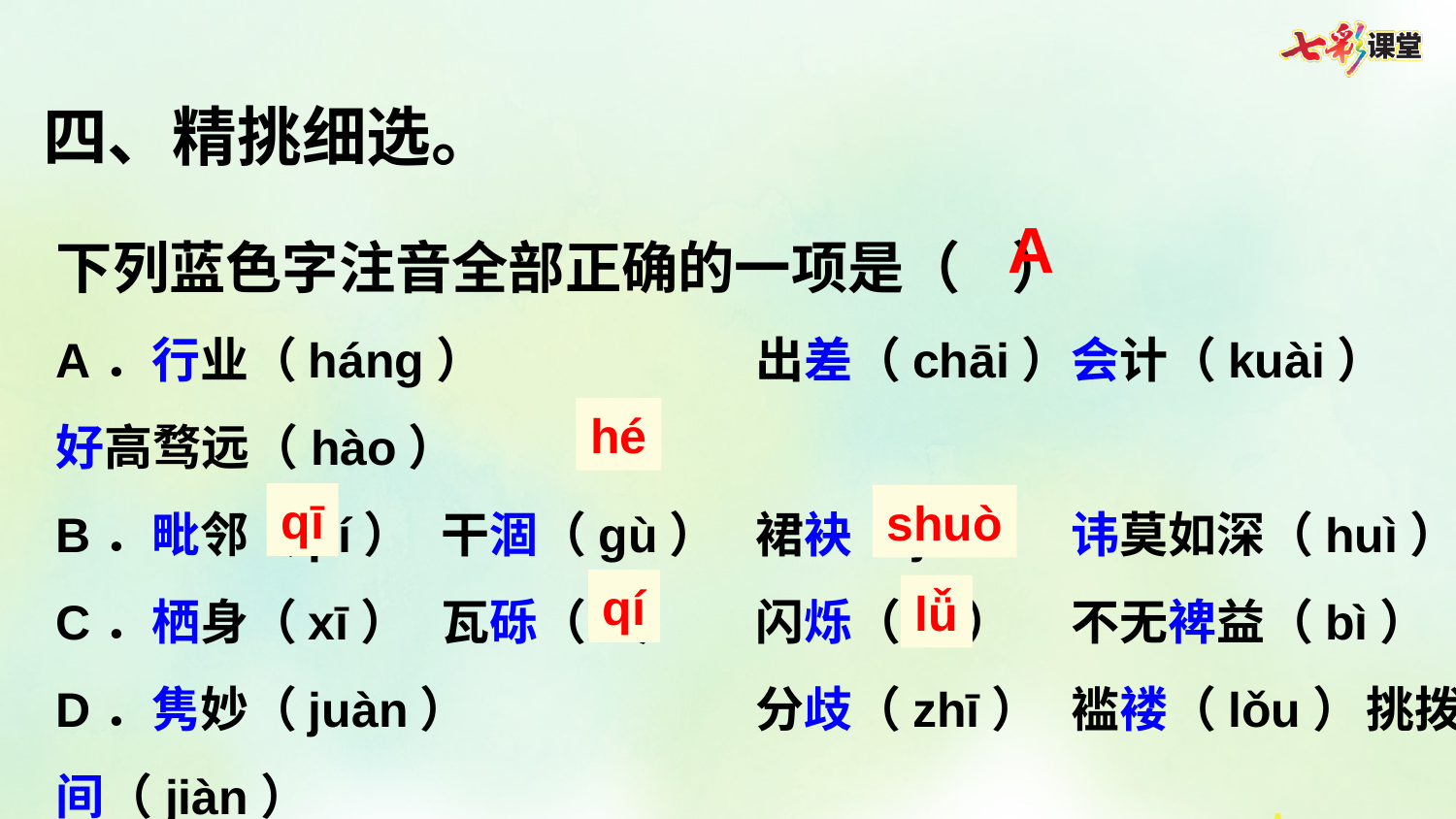

四、精挑细选。
下列蓝色字注音全部正确的一项是（    ）
A．行业（háng）	出差（chāi）	会计（kuài）	好高骛远（hào）
B．毗邻（pí）	干涸（gù）	裙袂（jué）	讳莫如深（huì）
C．栖身（xī）	瓦砾（lì）	闪烁（lè）	不无裨益（bì）
D．隽妙（juàn）	分歧（zhī）	褴褛（lǒu）	挑拨离间（jiàn）
A

hé
qī
shuò
qí
lǚ